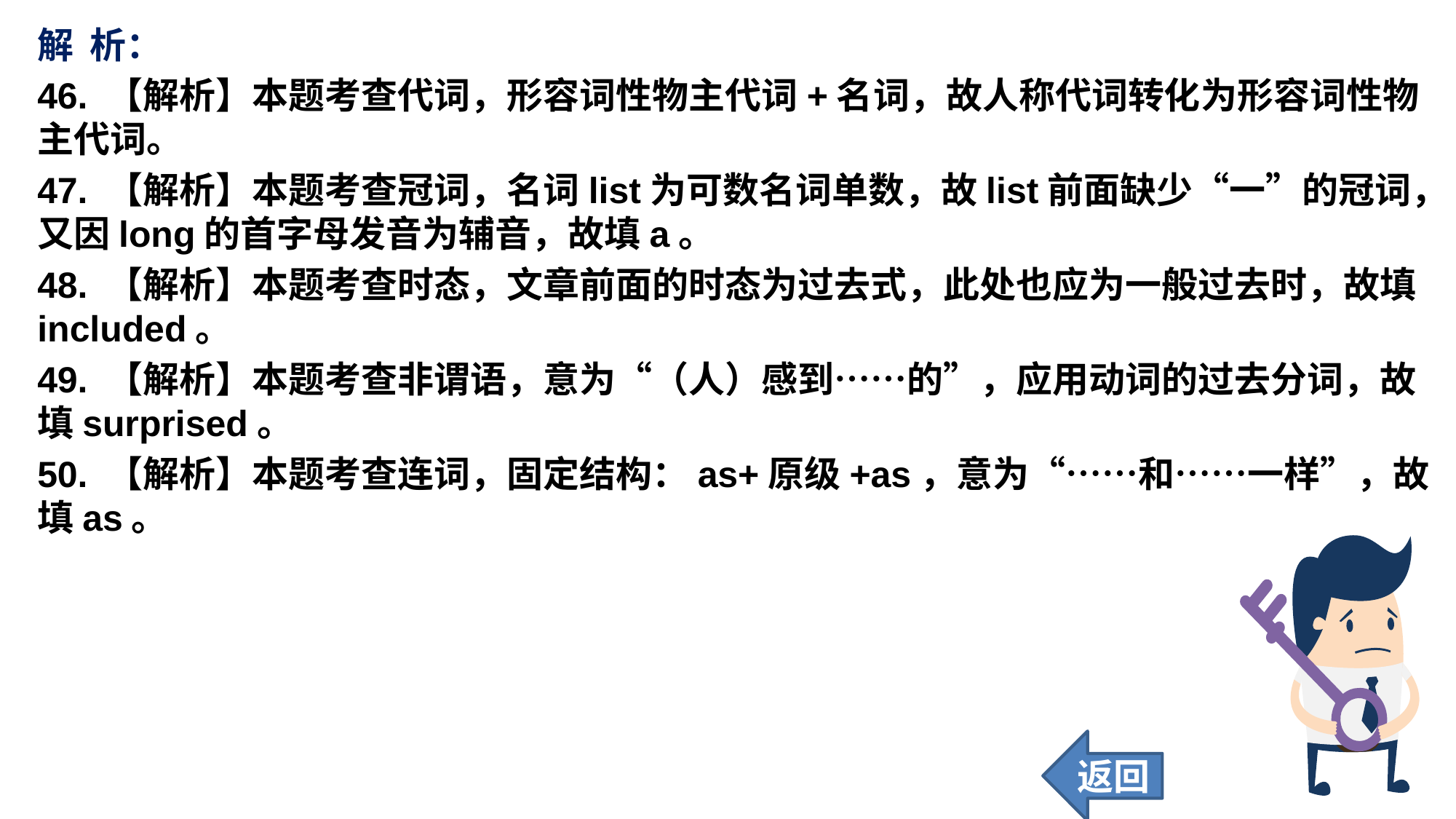

解  析：
46. 【解析】本题考查代词，形容词性物主代词+名词，故人称代词转化为形容词性物主代词。
47. 【解析】本题考查冠词，名词list为可数名词单数，故list前面缺少“一”的冠词，又因long的首字母发音为辅音，故填a。
48. 【解析】本题考查时态，文章前面的时态为过去式，此处也应为一般过去时，故填included。
49. 【解析】本题考查非谓语，意为“（人）感到……的”，应用动词的过去分词，故填surprised。
50. 【解析】本题考查连词，固定结构：as+原级+as，意为“……和……一样”，故填as。

返回
50